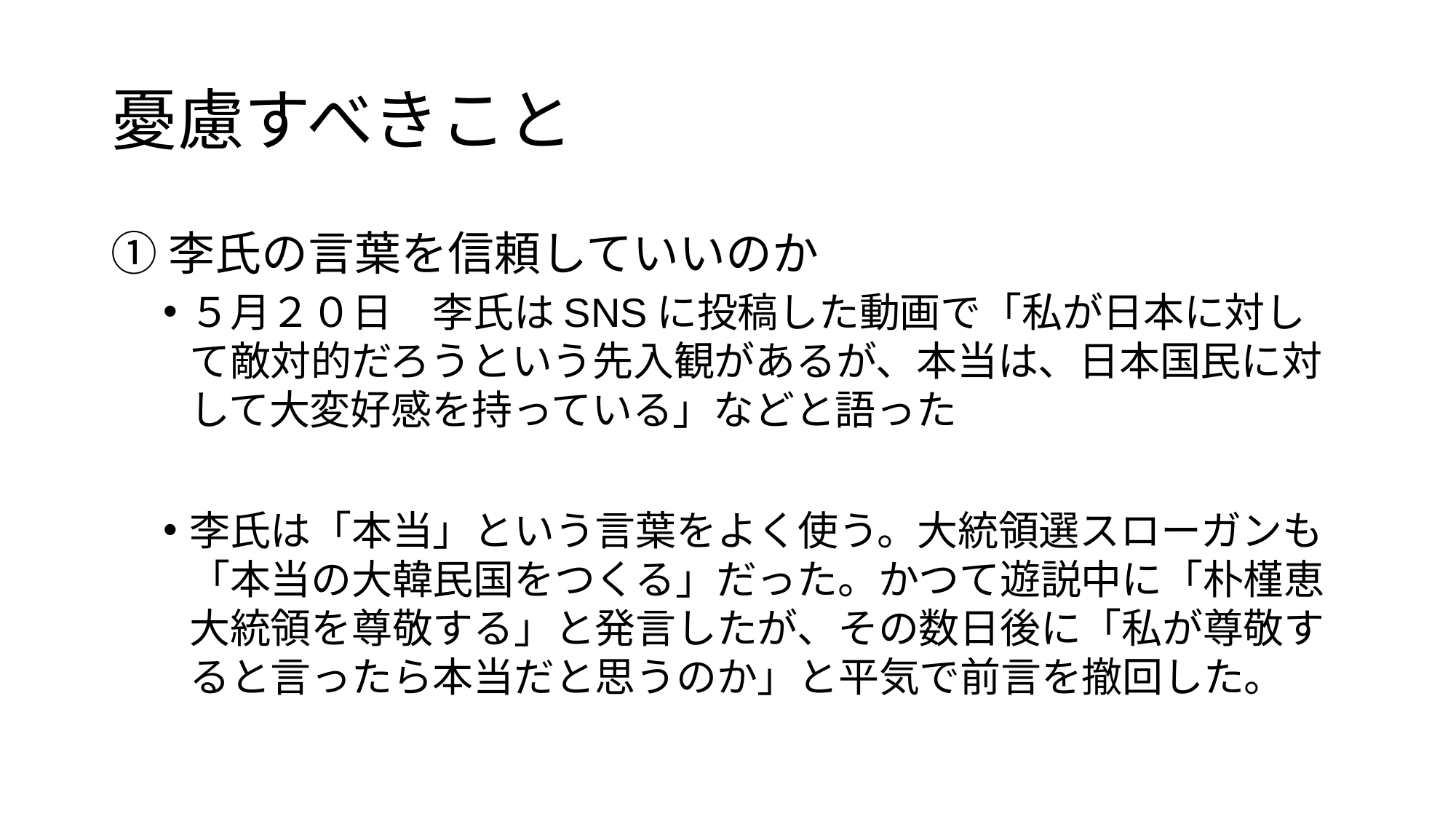

# 憂慮すべきこと
①李氏の言葉を信頼していいのか
５月２０日　李氏はSNSに投稿した動画で「私が日本に対して敵対的だろうという先入観があるが、本当は、日本国民に対して大変好感を持っている」などと語った

李氏は「本当」という言葉をよく使う。大統領選スローガンも「本当の大韓民国をつくる」だった。かつて遊説中に「朴槿恵大統領を尊敬する」と発言したが、その数日後に「私が尊敬すると言ったら本当だと思うのか」と平気で前言を撤回した。